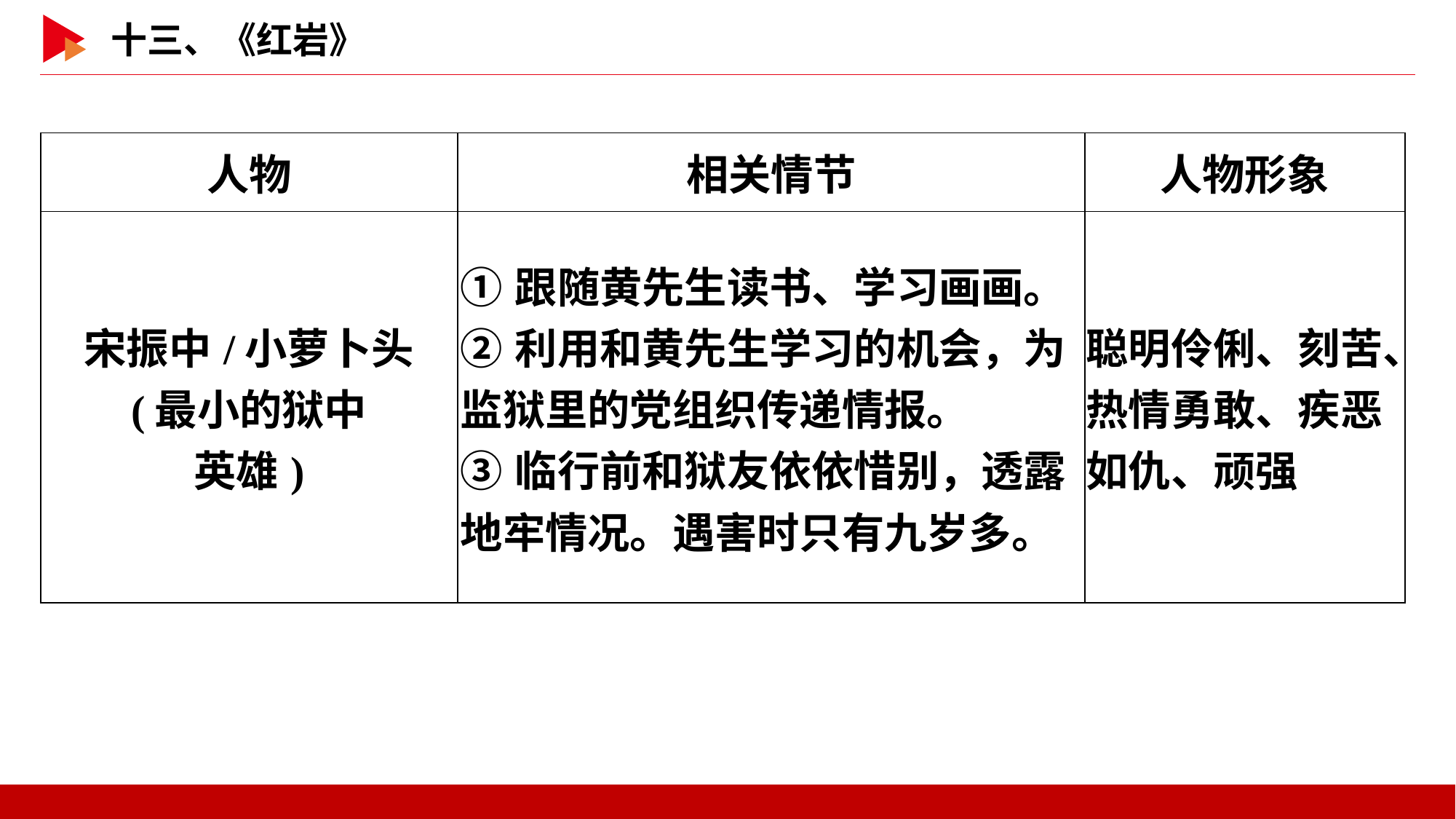

| 人物 | 相关情节 | 人物形象 |
| --- | --- | --- |
| 宋振中/小萝卜头 (最小的狱中 英雄) | ①跟随黄先生读书、学习画画。 ②利用和黄先生学习的机会，为监狱里的党组织传递情报。 ③临行前和狱友依依惜别，透露地牢情况。遇害时只有九岁多。 | 聪明伶俐、刻苦、热情勇敢、疾恶如仇、顽强 |